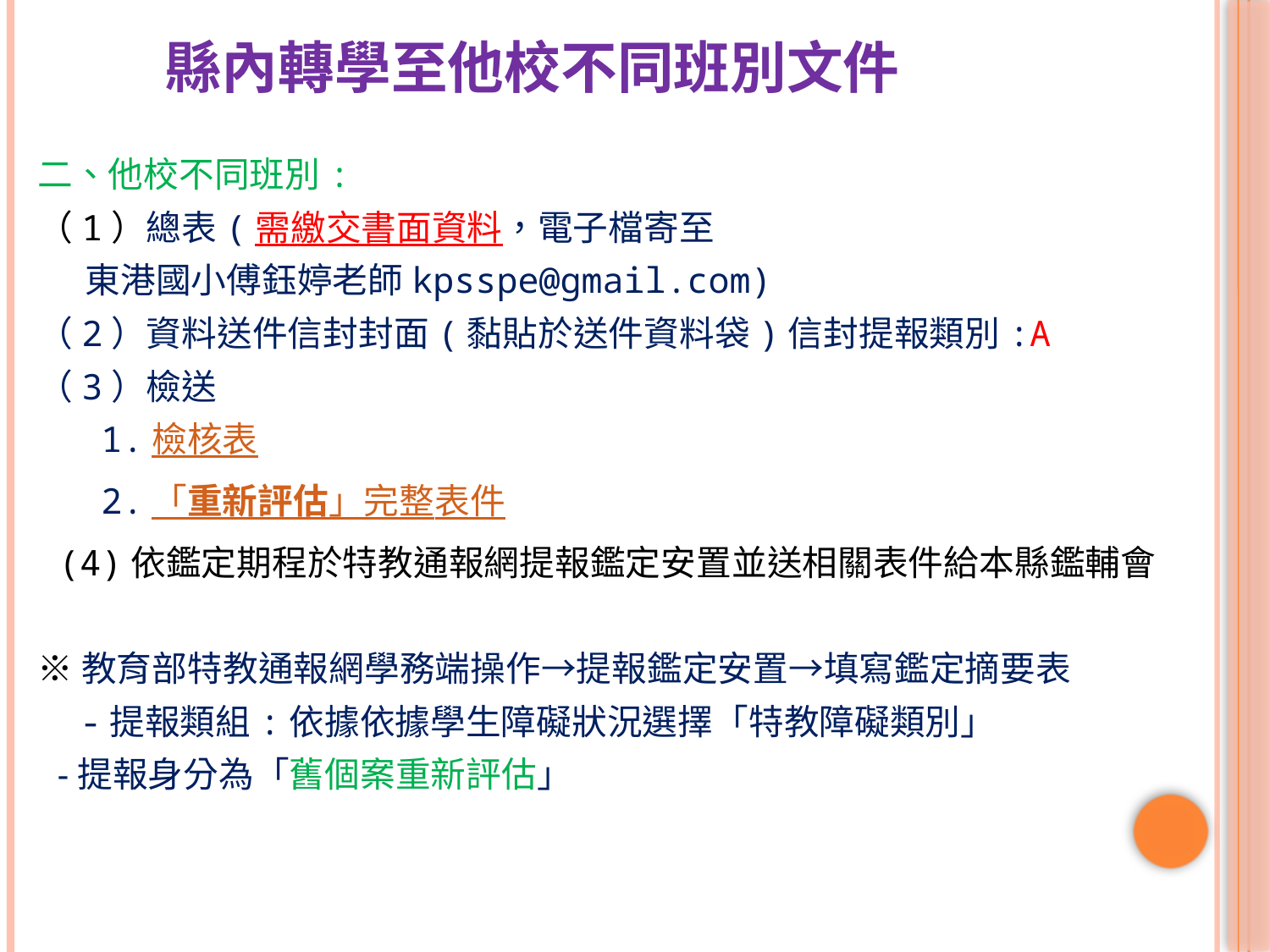

# 縣內轉學至他校不同班別文件
二、他校不同班別:
（1）總表(需繳交書面資料，電子檔寄至
     東港國小傅鈺婷老師kpsspe@gmail.com)
（2）資料送件信封封面(黏貼於送件資料袋)信封提報類別:A
（3）檢送
   1.檢核表
   2.「重新評估」完整表件
 (4)依鑑定期程於特教通報網提報鑑定安置並送相關表件給本縣鑑輔會

※教育部特教通報網學務端操作→提報鑑定安置→填寫鑑定摘要表
  -提報類組:依據依據學生障礙狀況選擇「特教障礙類別」
  -提報身分為「舊個案重新評估」